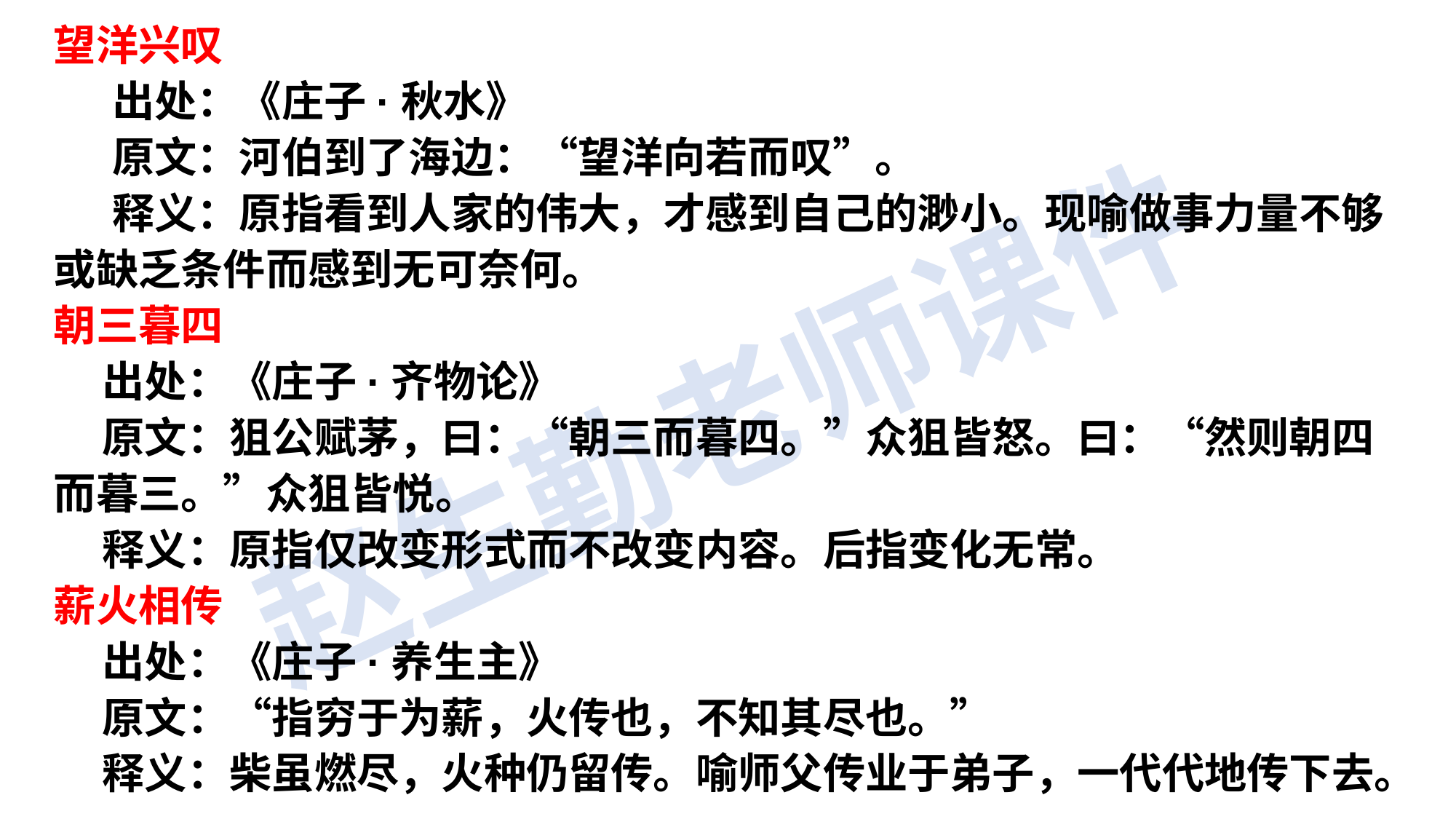

望洋兴叹
     出处：《庄子·秋水》
     原文：河伯到了海边：“望洋向若而叹”。
     释义：原指看到人家的伟大，才感到自己的渺小。现喻做事力量不够或缺乏条件而感到无可奈何。
朝三暮四
    出处：《庄子·齐物论》
    原文：狙公赋茅，曰：“朝三而暮四。”众狙皆怒。曰：“然则朝四而暮三。”众狙皆悦。
    释义：原指仅改变形式而不改变内容。后指变化无常。
薪火相传
    出处：《庄子·养生主》
    原文：“指穷于为薪，火传也，不知其尽也。”
    释义：柴虽燃尽，火种仍留传。喻师父传业于弟子，一代代地传下去。